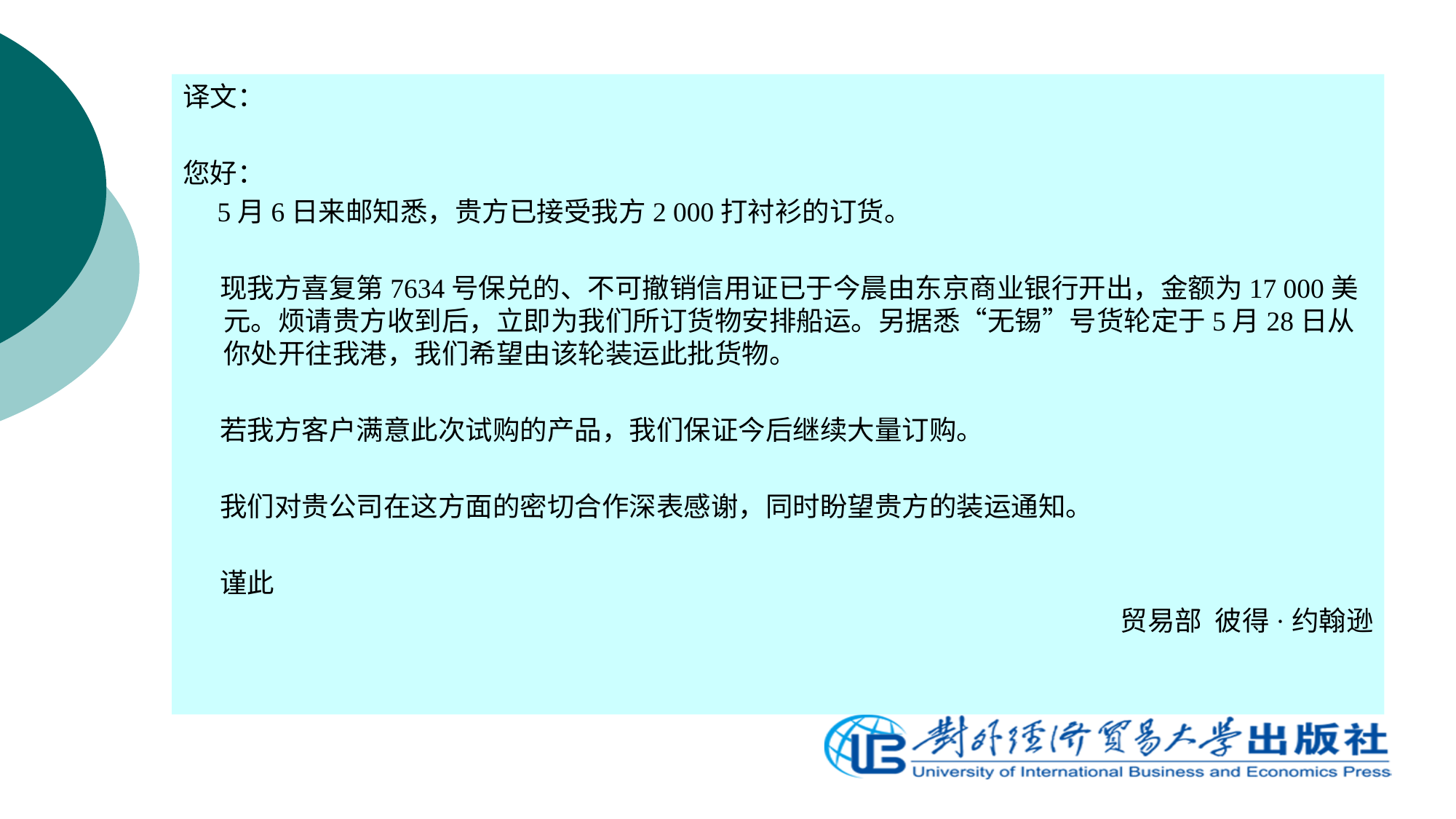

译文：

您好：
     5月6日来邮知悉，贵方已接受我方2 000打衬衫的订货。

     现我方喜复第7634号保兑的、不可撤销信用证已于今晨由东京商业银行开出，金额为17 000美元。烦请贵方收到后，立即为我们所订货物安排船运。另据悉“无锡”号货轮定于5月28日从你处开往我港，我们希望由该轮装运此批货物。

     若我方客户满意此次试购的产品，我们保证今后继续大量订购。

     我们对贵公司在这方面的密切合作深表感谢，同时盼望贵方的装运通知。

     谨此
                                            贸易部  彼得·约翰逊